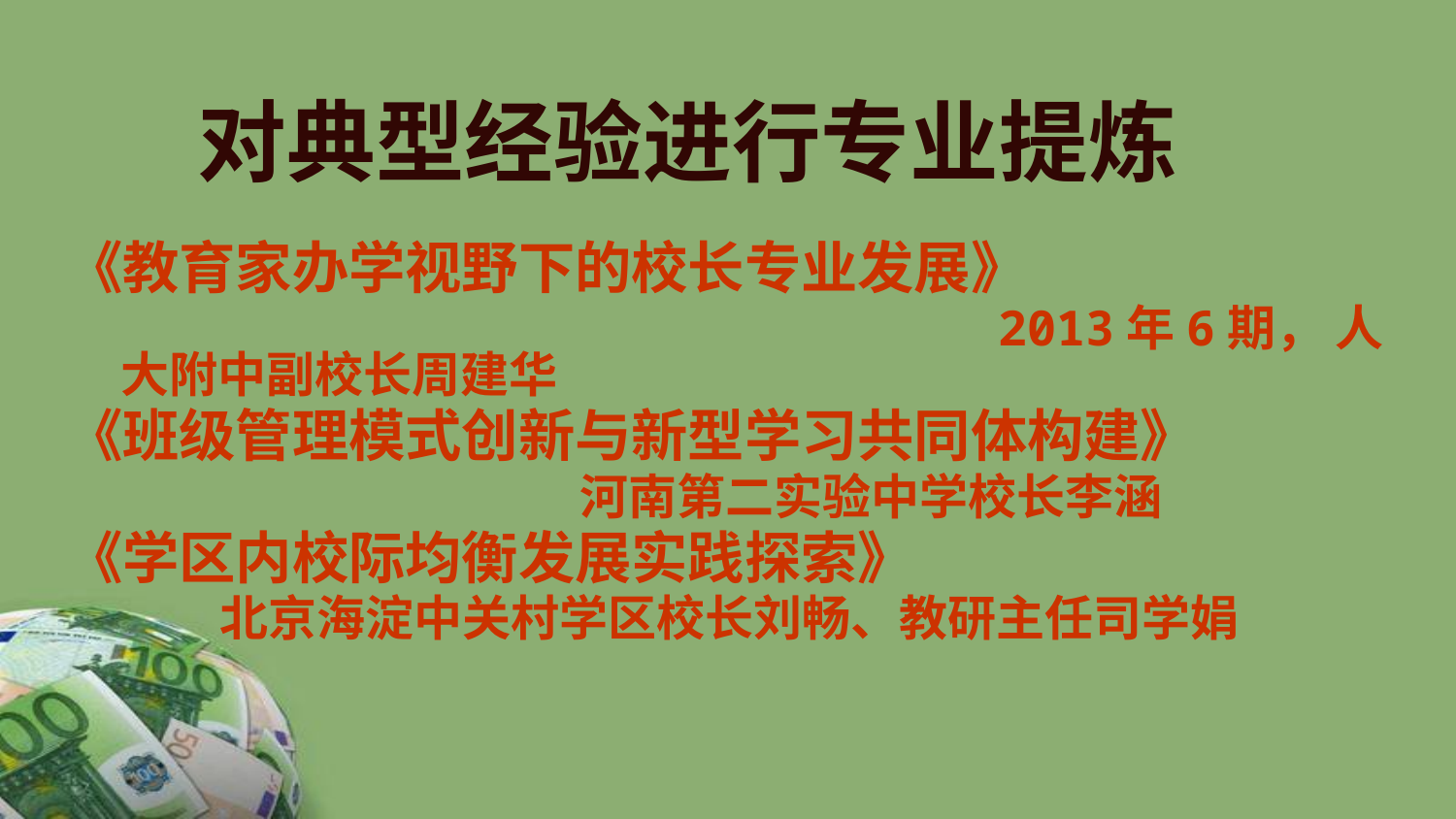

对典型经验进行专业提炼
《教育家办学视野下的校长专业发展》
                                2013年6期， 人大附中副校长周建华
《班级管理模式创新与新型学习共同体构建》
                                              河南第二实验中学校长李涵
《学区内校际均衡发展实践探索》
             北京海淀中关村学区校长刘畅、教研主任司学娟